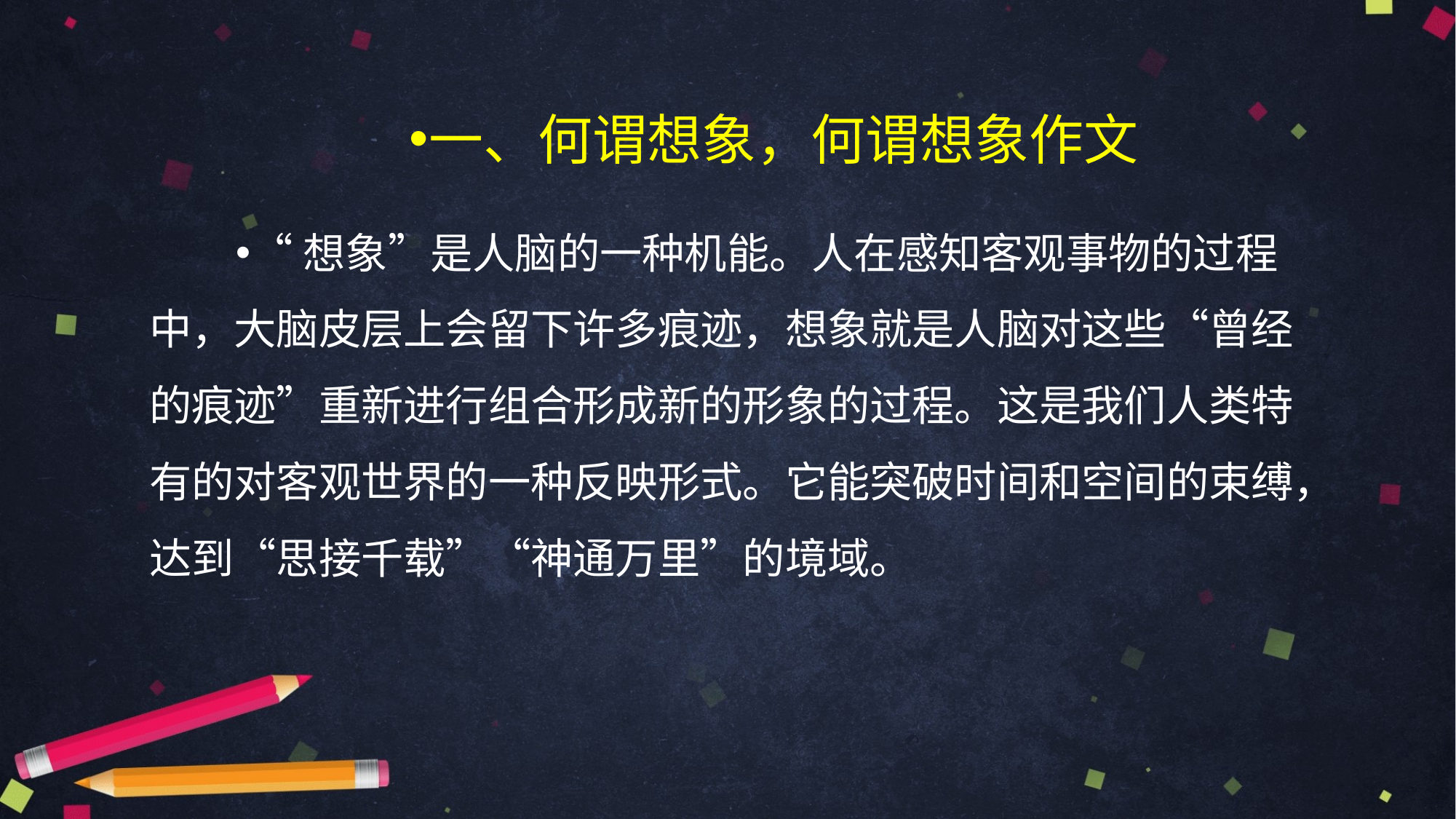

一、何谓想象，何谓想象作文

“想象”是人脑的一种机能。人在感知客观事物的过程中，大脑皮层上会留下许多痕迹，想象就是人脑对这些“曾经的痕迹”重新进行组合形成新的形象的过程。这是我们人类特有的对客观世界的一种反映形式。它能突破时间和空间的束缚，达到“思接千载”“神通万里”的境域。